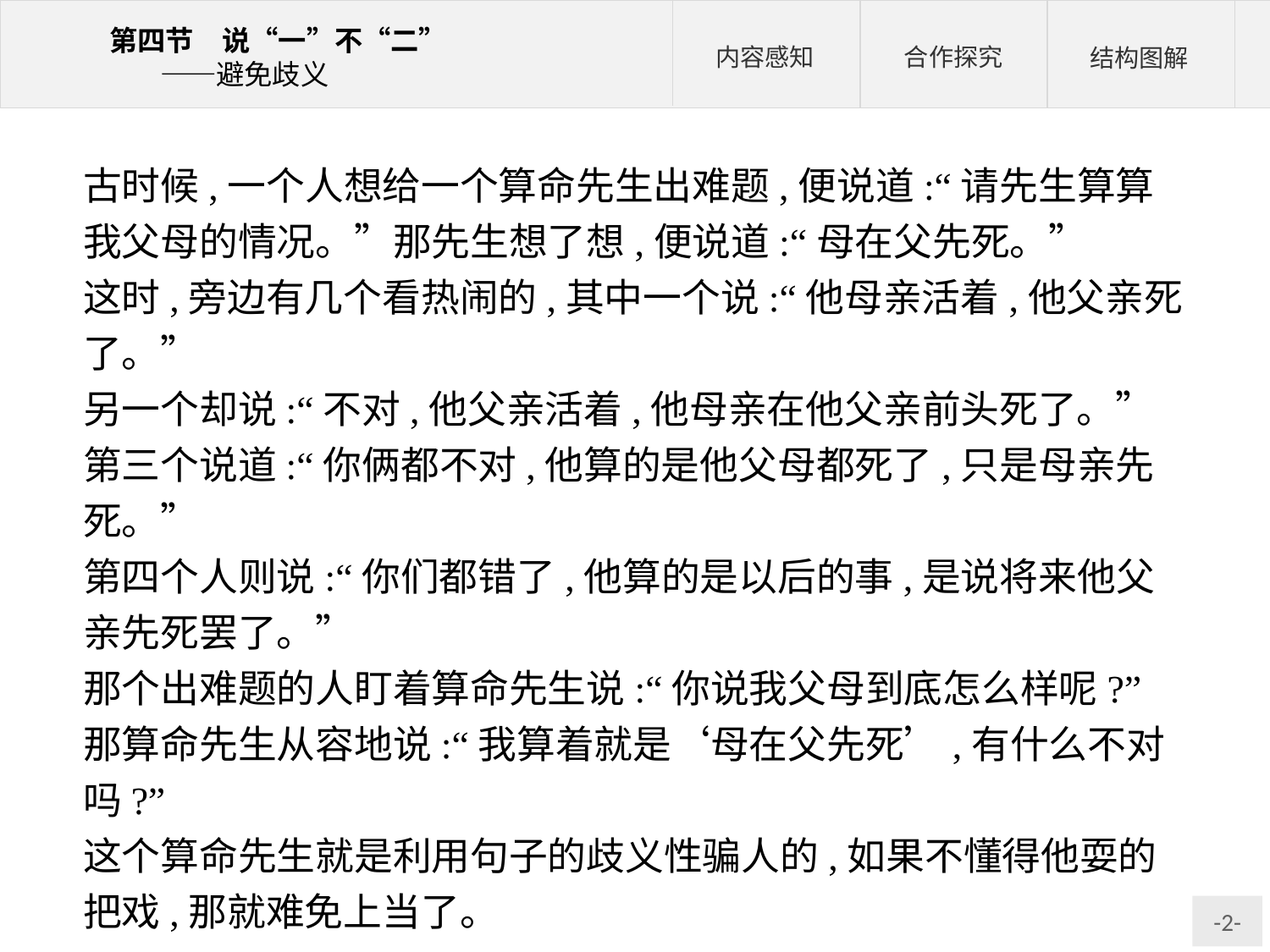

古时候,一个人想给一个算命先生出难题,便说道:“请先生算算我父母的情况。”那先生想了想,便说道:“母在父先死。”
这时,旁边有几个看热闹的,其中一个说:“他母亲活着,他父亲死了。”
另一个却说:“不对,他父亲活着,他母亲在他父亲前头死了。”
第三个说道:“你俩都不对,他算的是他父母都死了,只是母亲先死。”
第四个人则说:“你们都错了,他算的是以后的事,是说将来他父亲先死罢了。”
那个出难题的人盯着算命先生说:“你说我父母到底怎么样呢?”
那算命先生从容地说:“我算着就是‘母在父先死’,有什么不对吗?”
这个算命先生就是利用句子的歧义性骗人的,如果不懂得他耍的把戏,那就难免上当了。